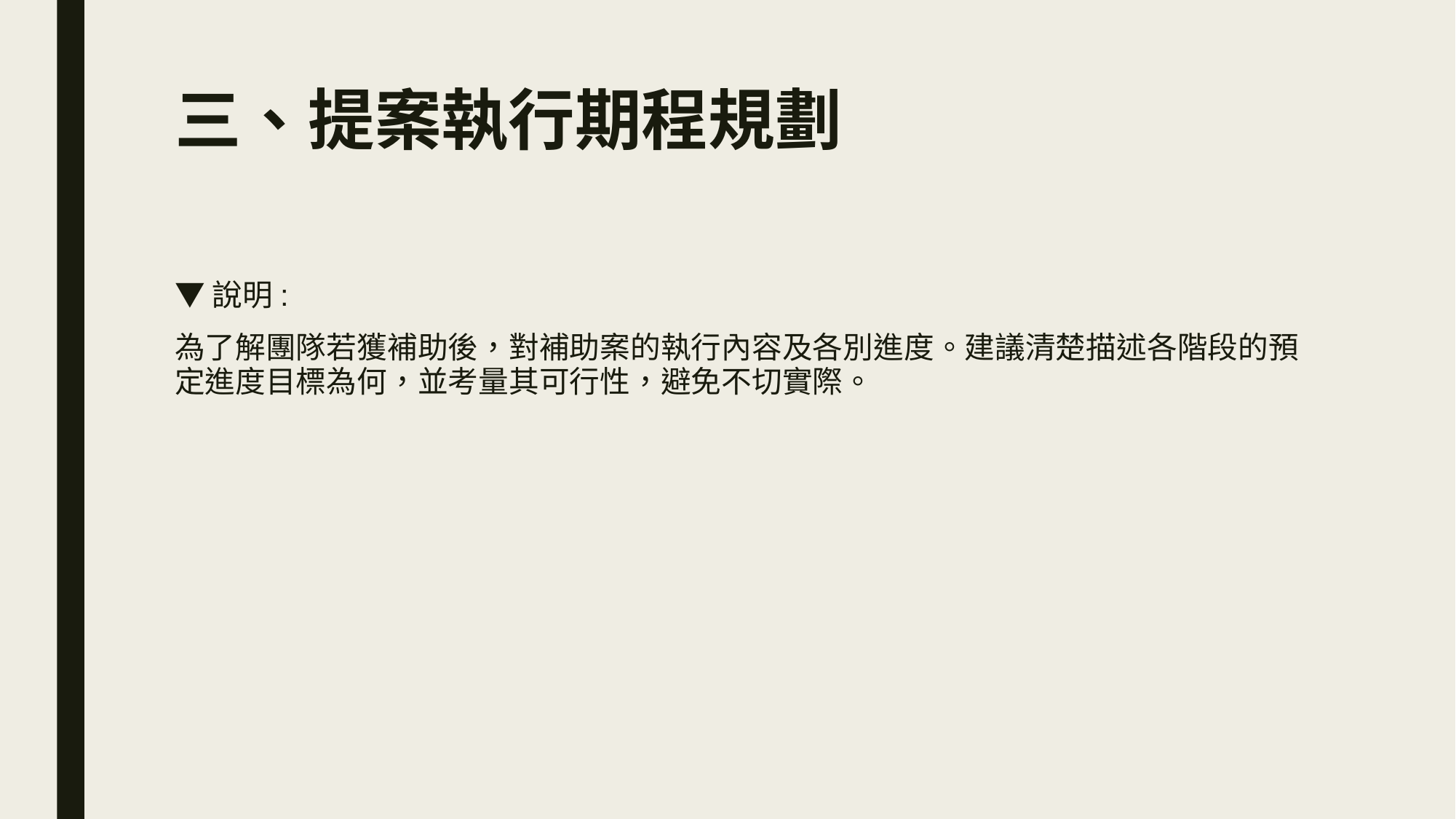

# 三、提案執行期程規劃
▼說明:
為了解團隊若獲補助後，對補助案的執行內容及各別進度。建議清楚描述各階段的預定進度目標為何，並考量其可行性，避免不切實際。